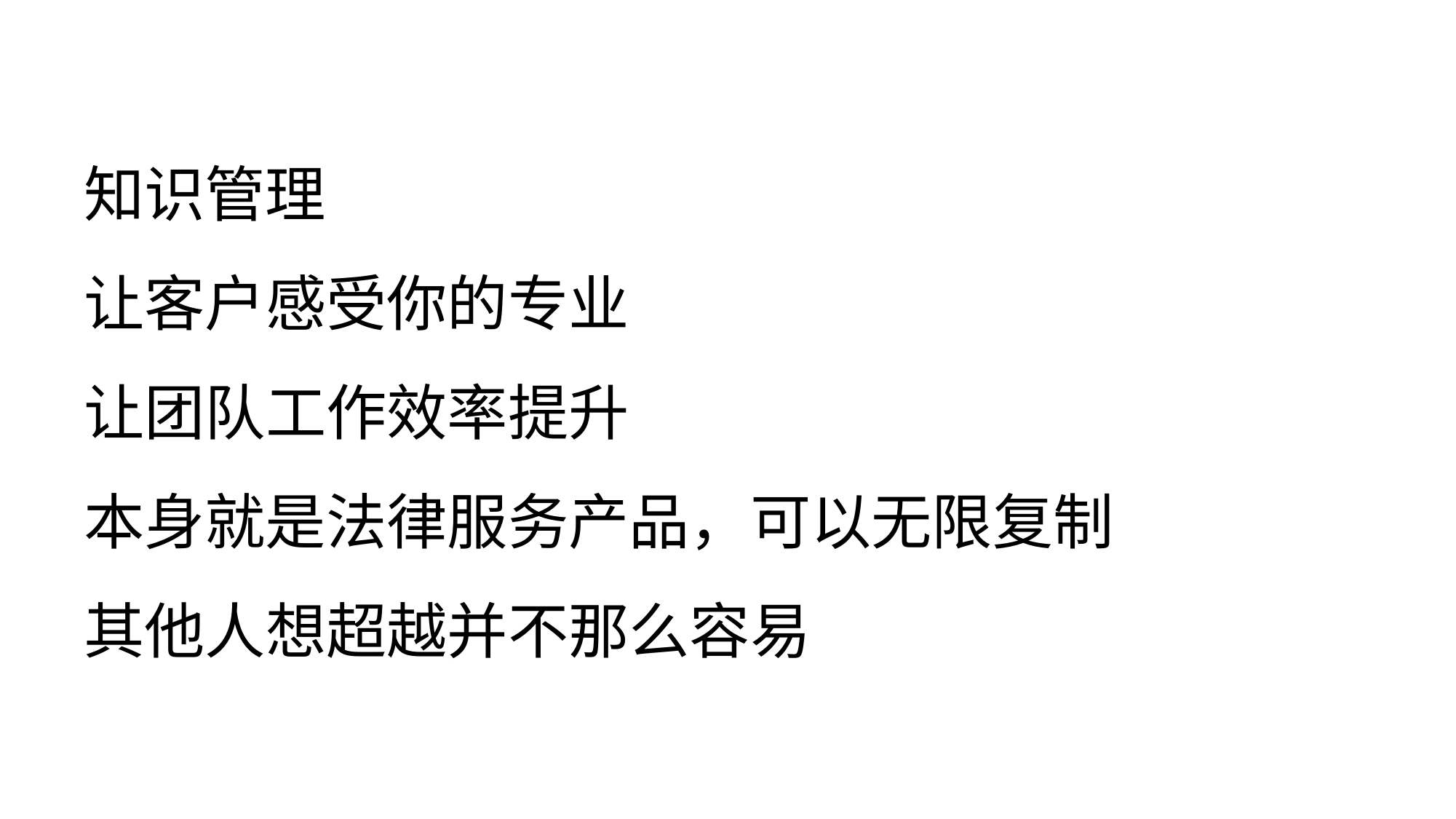

# 知识管理 让客户感受你的专业 让团队工作效率提升 本身就是法律服务产品，可以无限复制 其他人想超越并不那么容易